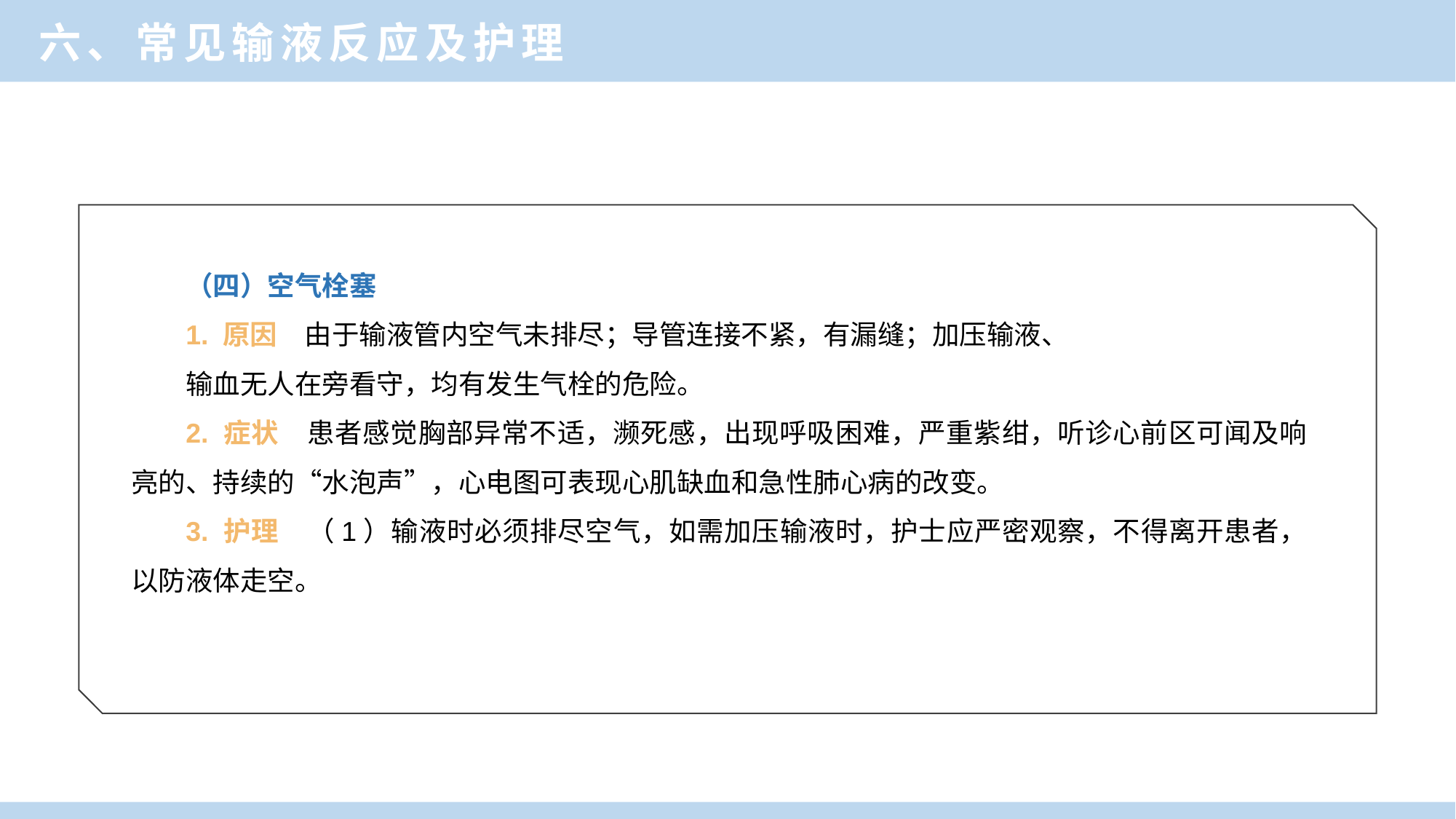

六、常见输液反应及护理

（四）空气栓塞
1. 原因　由于输液管内空气未排尽；导管连接不紧，有漏缝；加压输液、
输血无人在旁看守，均有发生气栓的危险。
2. 症状　患者感觉胸部异常不适，濒死感，出现呼吸困难，严重紫绀，听诊心前区可闻及响亮的、持续的“水泡声”，心电图可表现心肌缺血和急性肺心病的改变。
3. 护理　（1）输液时必须排尽空气，如需加压输液时，护士应严密观察，不得离开患者，以防液体走空。